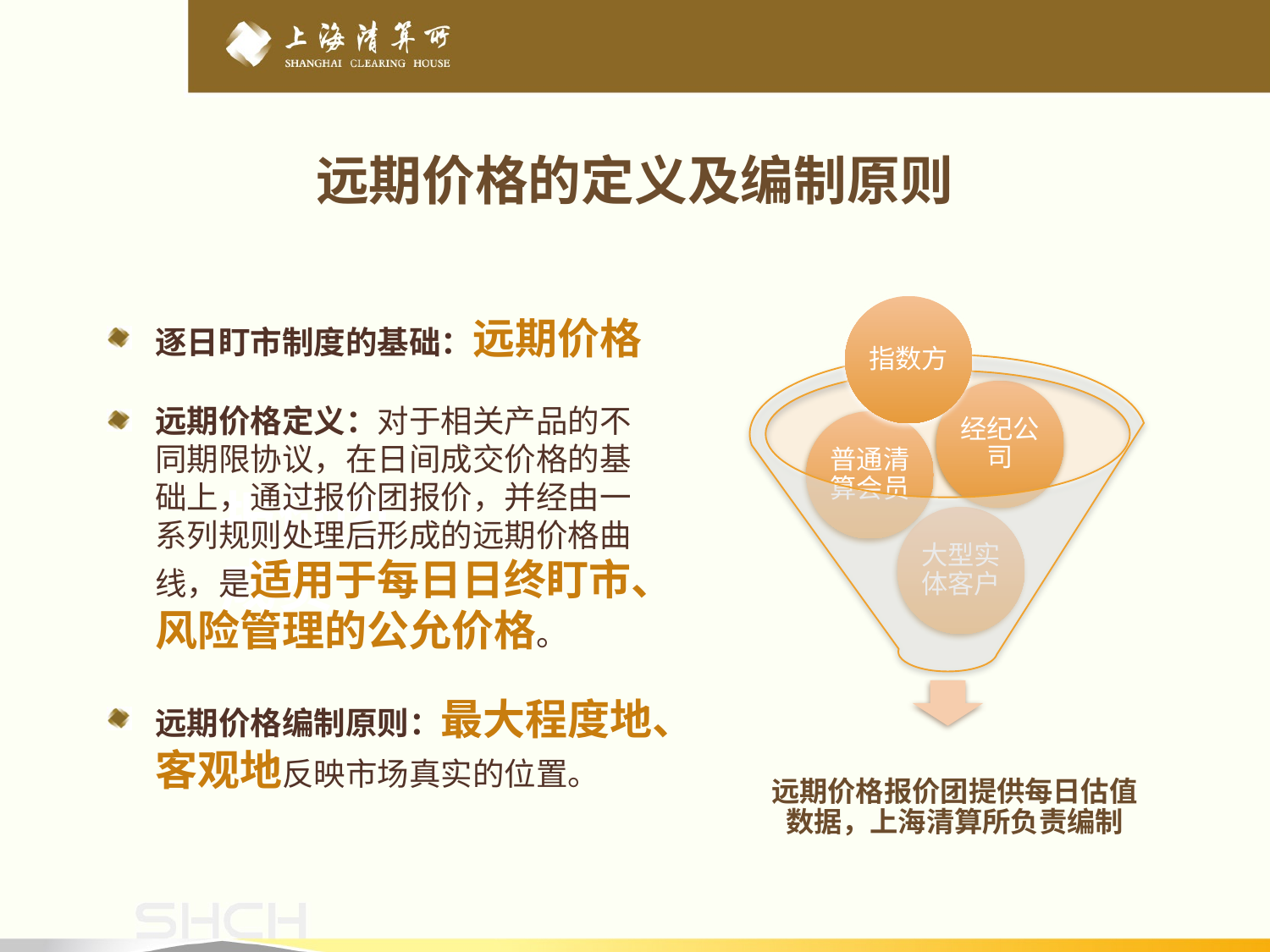

远期价格的定义及编制原则
远期价格报价团提供每日估值数据，上海清算所负责编制
大型实体客户
普通清算会员
经纪公司

指数方
逐日盯市制度的基础：远期价格

远期价格定义：对于相关产品的不同期限协议，在日间成交价格的基础上，通过报价团报价，并经由一系列规则处理后形成的远期价格曲线，是适用于每日日终盯市、风险管理的公允价格。

远期价格编制原则：最大程度地、客观地反映市场真实的位置。
报价团
成员